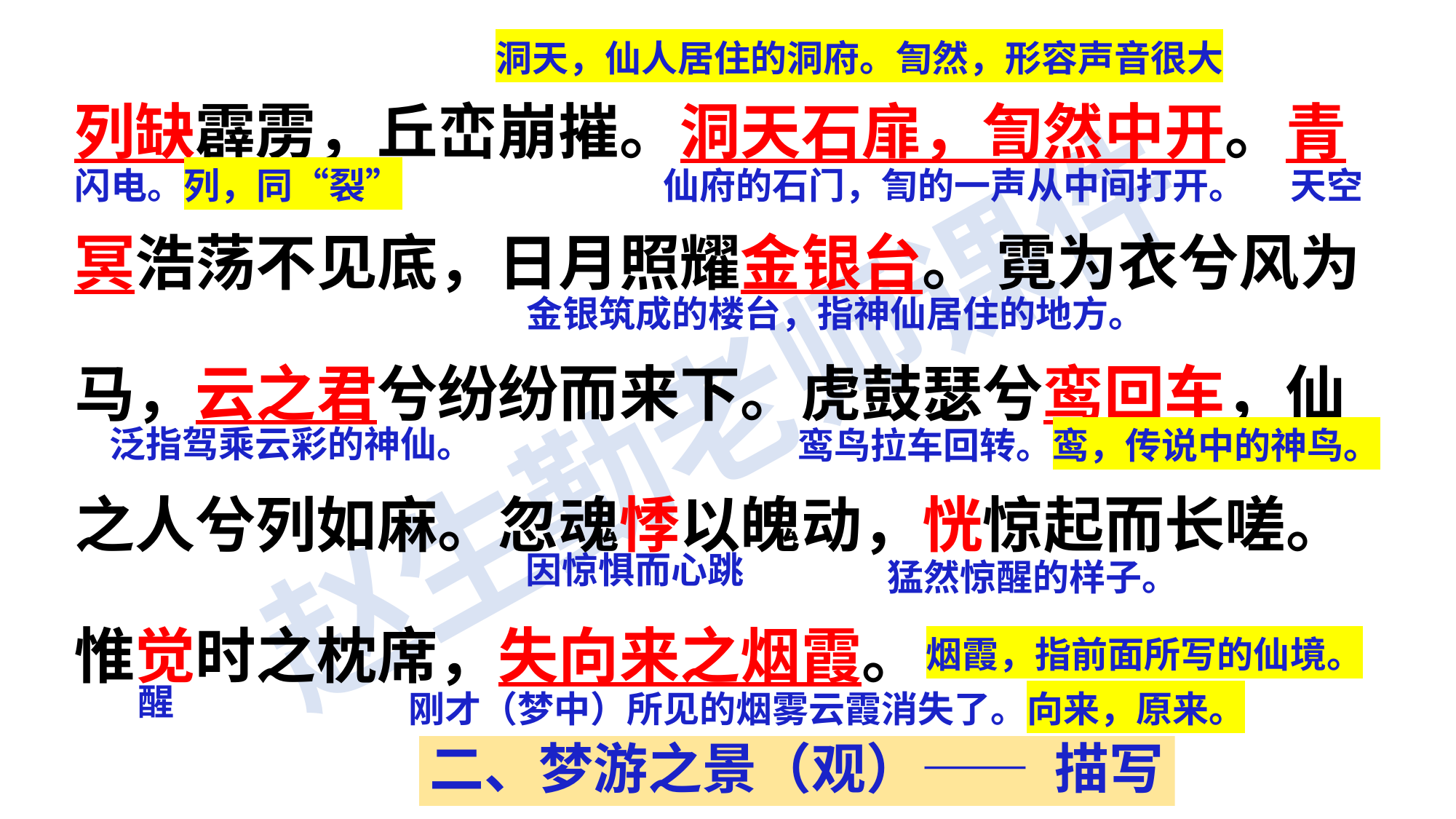

列缺霹雳，丘峦崩摧。洞天石扉，訇然中开。青冥浩荡不见底，日月照耀金银台。 霓为衣兮风为马，云之君兮纷纷而来下。虎鼓瑟兮鸾回车，仙之人兮列如麻。忽魂悸以魄动，恍惊起而长嗟。惟觉时之枕席，失向来之烟霞。
洞天，仙人居住的洞府。訇然，形容声音很大
闪电。列，同“裂”
仙府的石门，訇的一声从中间打开。
天空
金银筑成的楼台，指神仙居住的地方。
泛指驾乘云彩的神仙。
鸾鸟拉车回转。鸾，传说中的神鸟。
因惊惧而心跳
猛然惊醒的样子。
烟霞，指前面所写的仙境。
醒
刚才（梦中）所见的烟雾云霞消失了。向来，原来。
二、梦游之景（观）——  描写